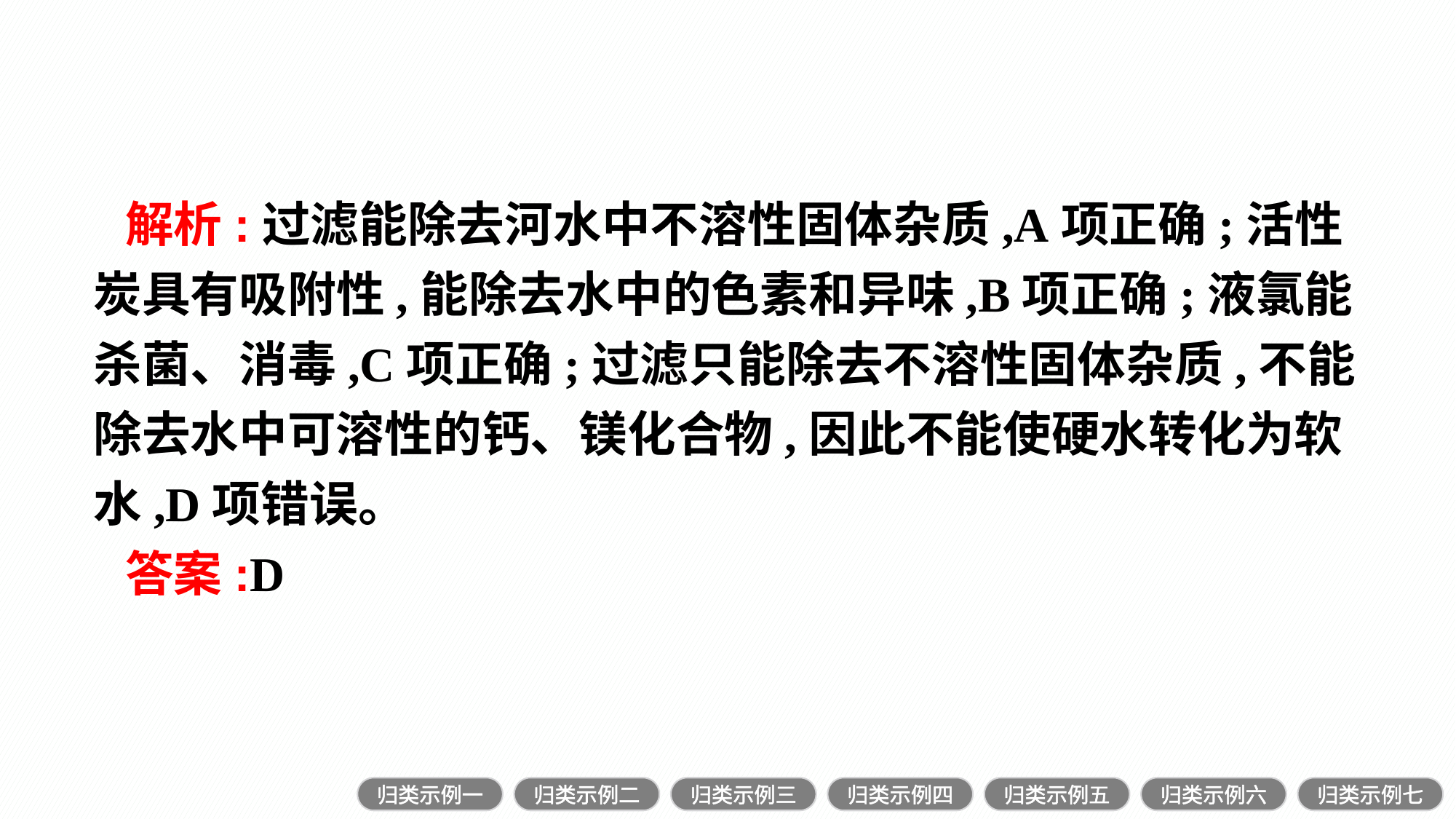

解析:过滤能除去河水中不溶性固体杂质,A项正确;活性炭具有吸附性,能除去水中的色素和异味,B项正确;液氯能杀菌、消毒,C项正确;过滤只能除去不溶性固体杂质,不能除去水中可溶性的钙、镁化合物,因此不能使硬水转化为软水,D项错误。
答案:D